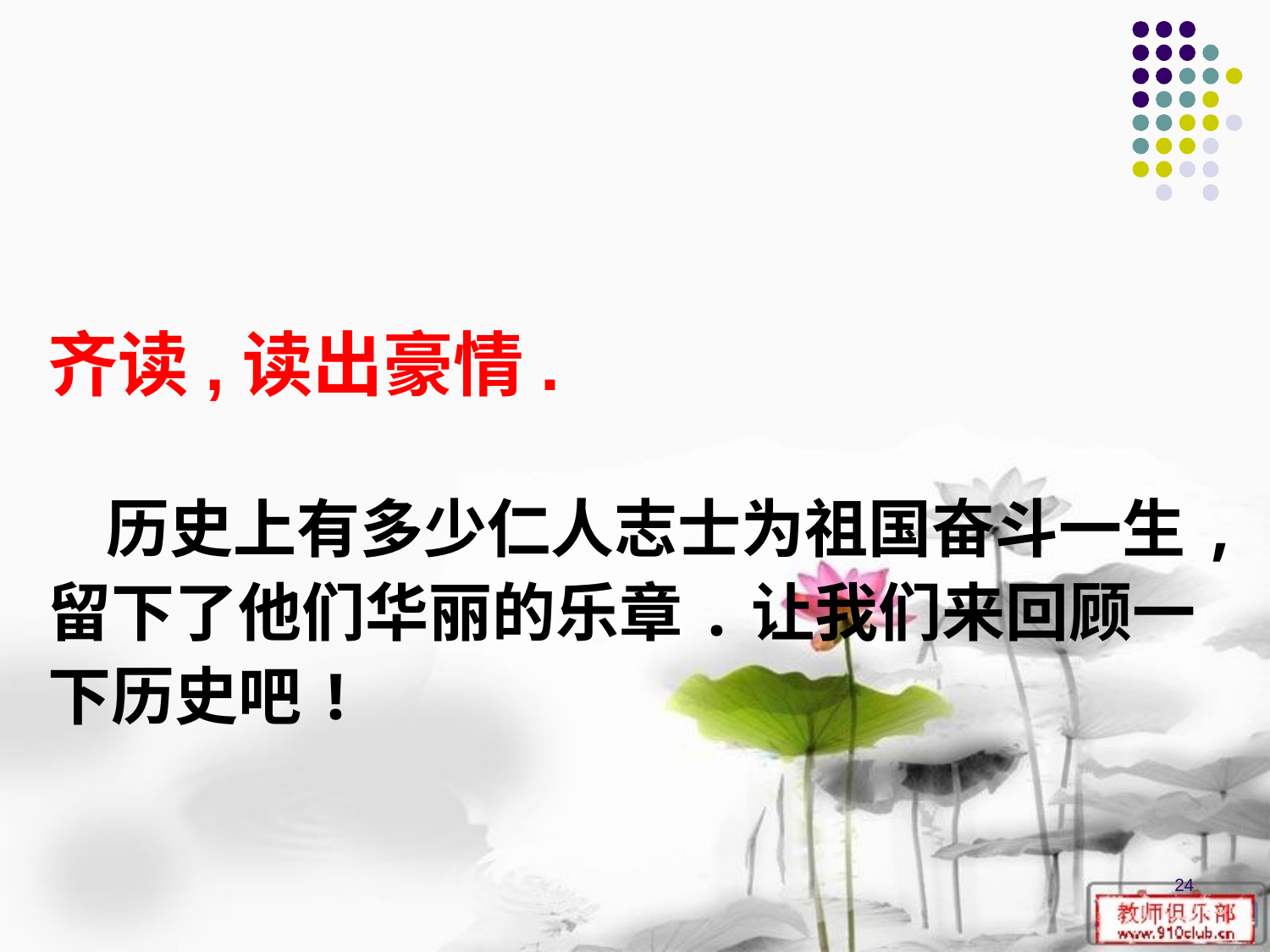

齐读,读出豪情.

   历史上有多少仁人志士为祖国奋斗一生,留下了他们华丽的乐章.让我们来回顾一下历史吧!
24